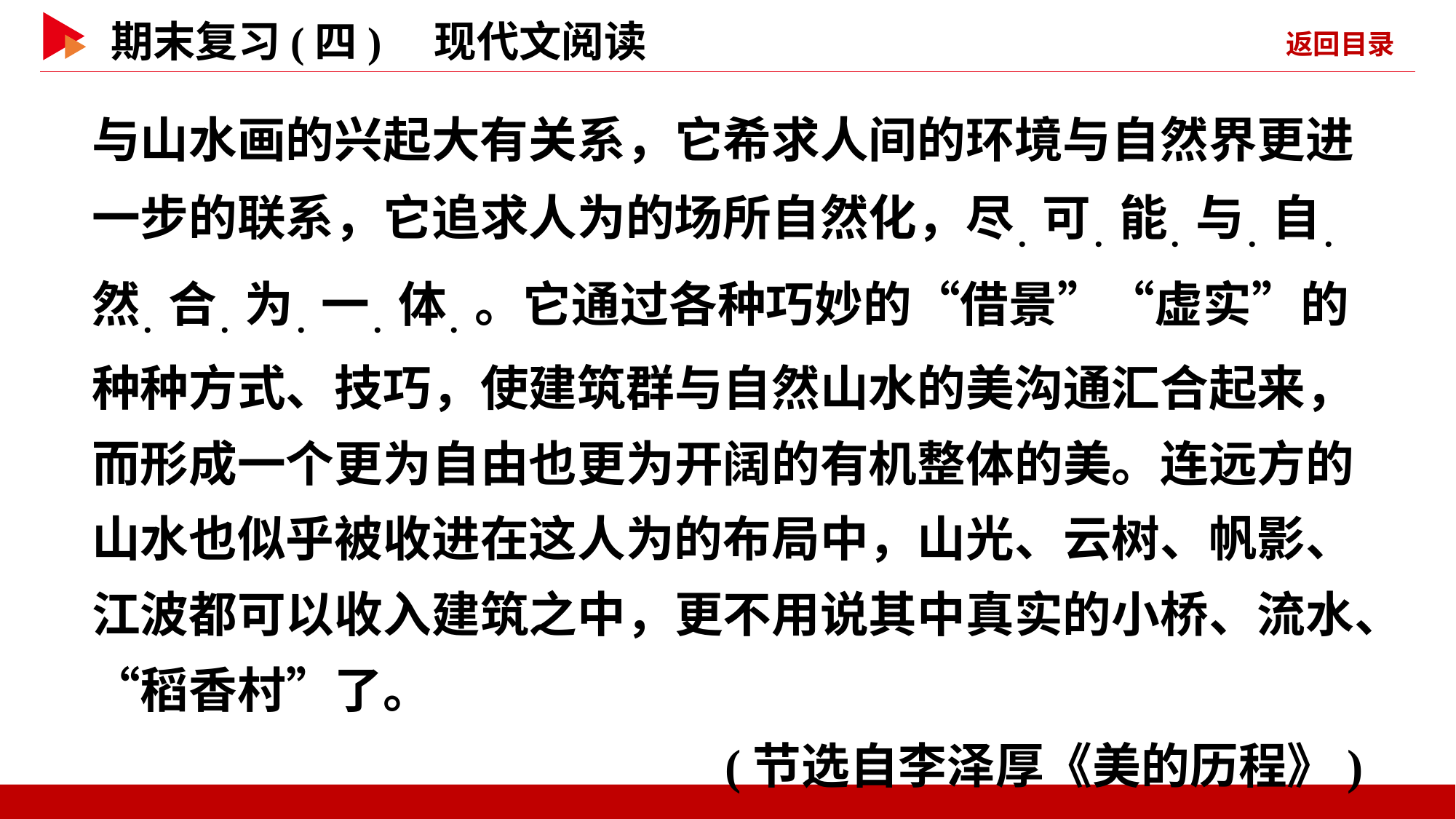

与山水画的兴起大有关系，它希求人间的环境与自然界更进一步的联系，它追求人为的场所自然化，尽．可．能．与．自．然．合．为．一．体．。它通过各种巧妙的“借景”“虚实”的种种方式、技巧，使建筑群与自然山水的美沟通汇合起来，而形成一个更为自由也更为开阔的有机整体的美。连远方的山水也似乎被收进在这人为的布局中，山光、云树、帆影、江波都可以收入建筑之中，更不用说其中真实的小桥、流水、“稻香村”了。
(节选自李泽厚《美的历程》)